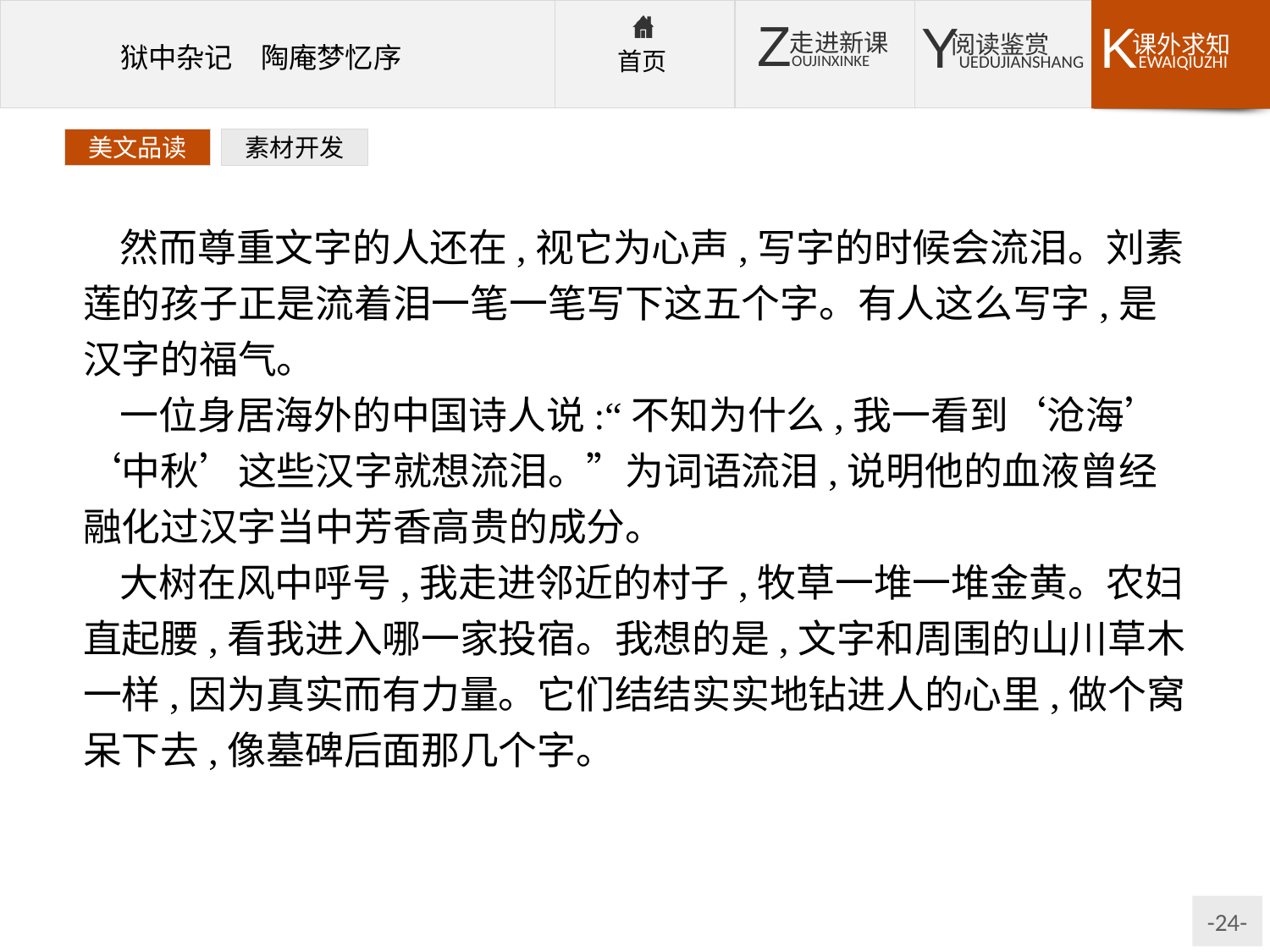

美文品读
素材开发
然而尊重文字的人还在,视它为心声,写字的时候会流泪。刘素莲的孩子正是流着泪一笔一笔写下这五个字。有人这么写字,是汉字的福气。
一位身居海外的中国诗人说:“不知为什么,我一看到‘沧海’‘中秋’这些汉字就想流泪。”为词语流泪,说明他的血液曾经融化过汉字当中芳香高贵的成分。
大树在风中呼号,我走进邻近的村子,牧草一堆一堆金黄。农妇直起腰,看我进入哪一家投宿。我想的是,文字和周围的山川草木一样,因为真实而有力量。它们结结实实地钻进人的心里,做个窝呆下去,像墓碑后面那几个字。